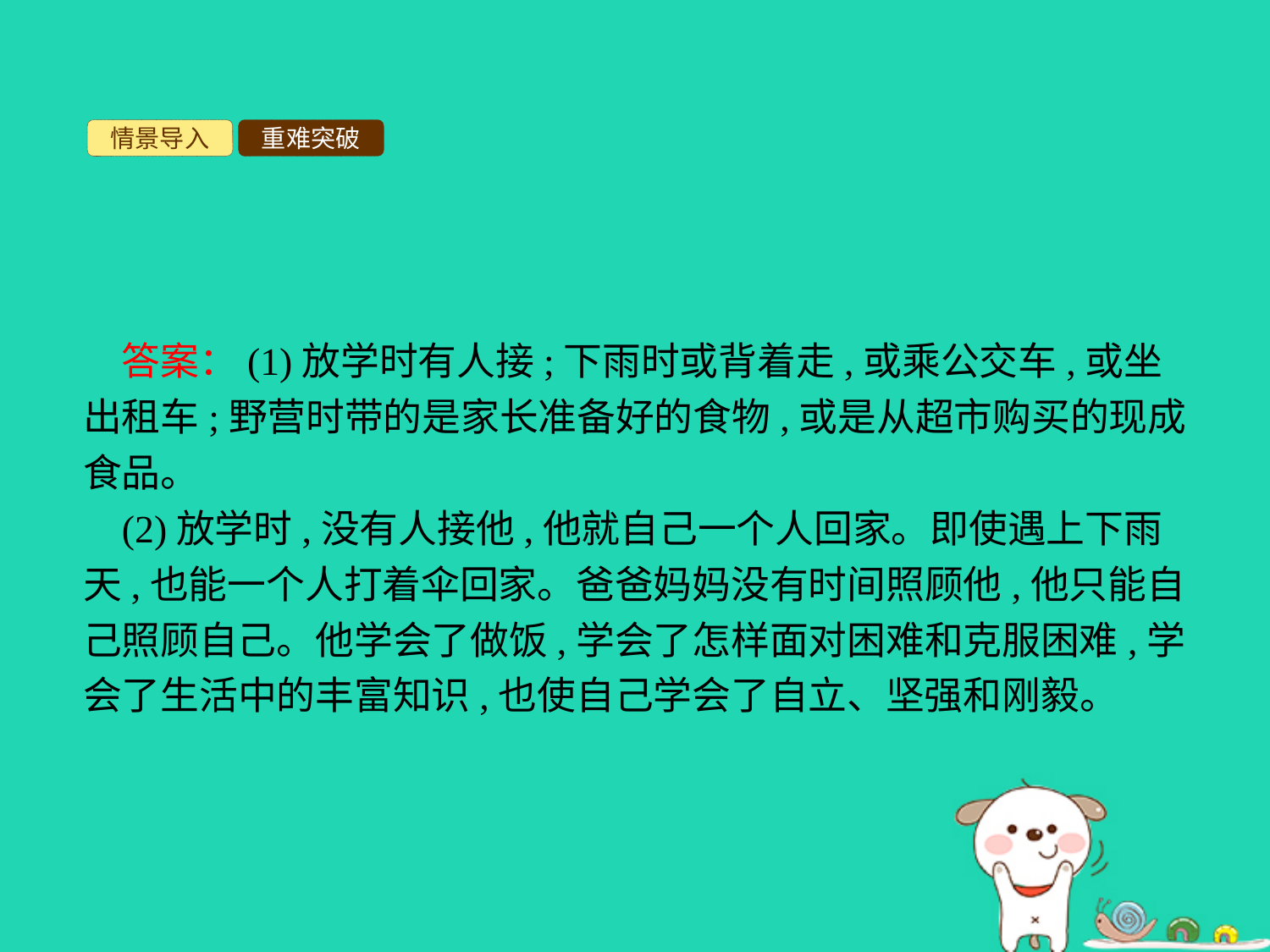

情景导入
重难突破
答案：(1)放学时有人接;下雨时或背着走,或乘公交车,或坐出租车;野营时带的是家长准备好的食物,或是从超市购买的现成食品。
(2)放学时,没有人接他,他就自己一个人回家。即使遇上下雨天,也能一个人打着伞回家。爸爸妈妈没有时间照顾他,他只能自己照顾自己。他学会了做饭,学会了怎样面对困难和克服困难,学会了生活中的丰富知识,也使自己学会了自立、坚强和刚毅。